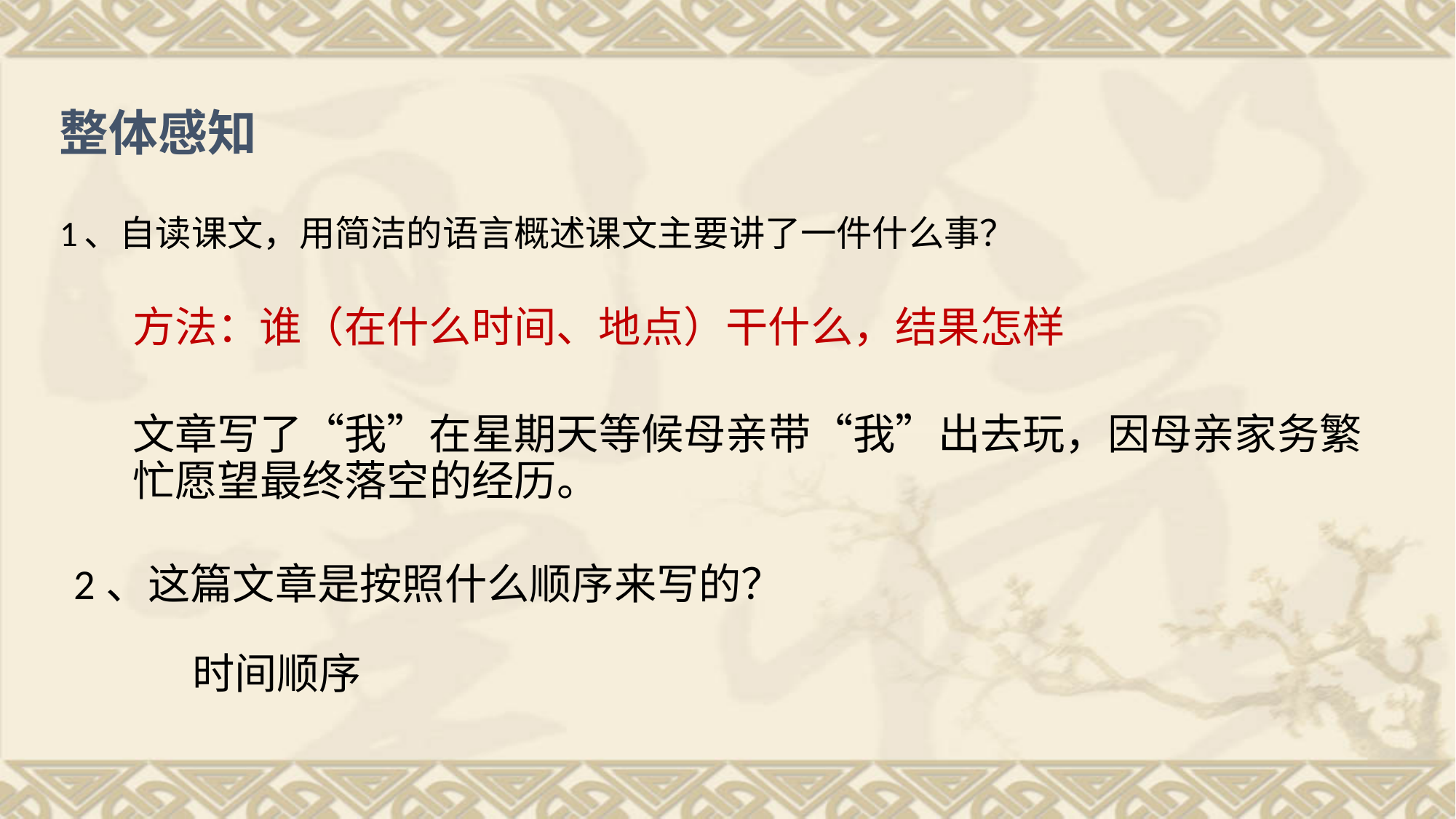

# 整体感知 1、自读课文，用简洁的语言概述课文主要讲了一件什么事？
方法：谁（在什么时间、地点）干什么，结果怎样
文章写了“我”在星期天等候母亲带“我”出去玩，因母亲家务繁忙愿望最终落空的经历。
2、这篇文章是按照什么顺序来写的？
时间顺序